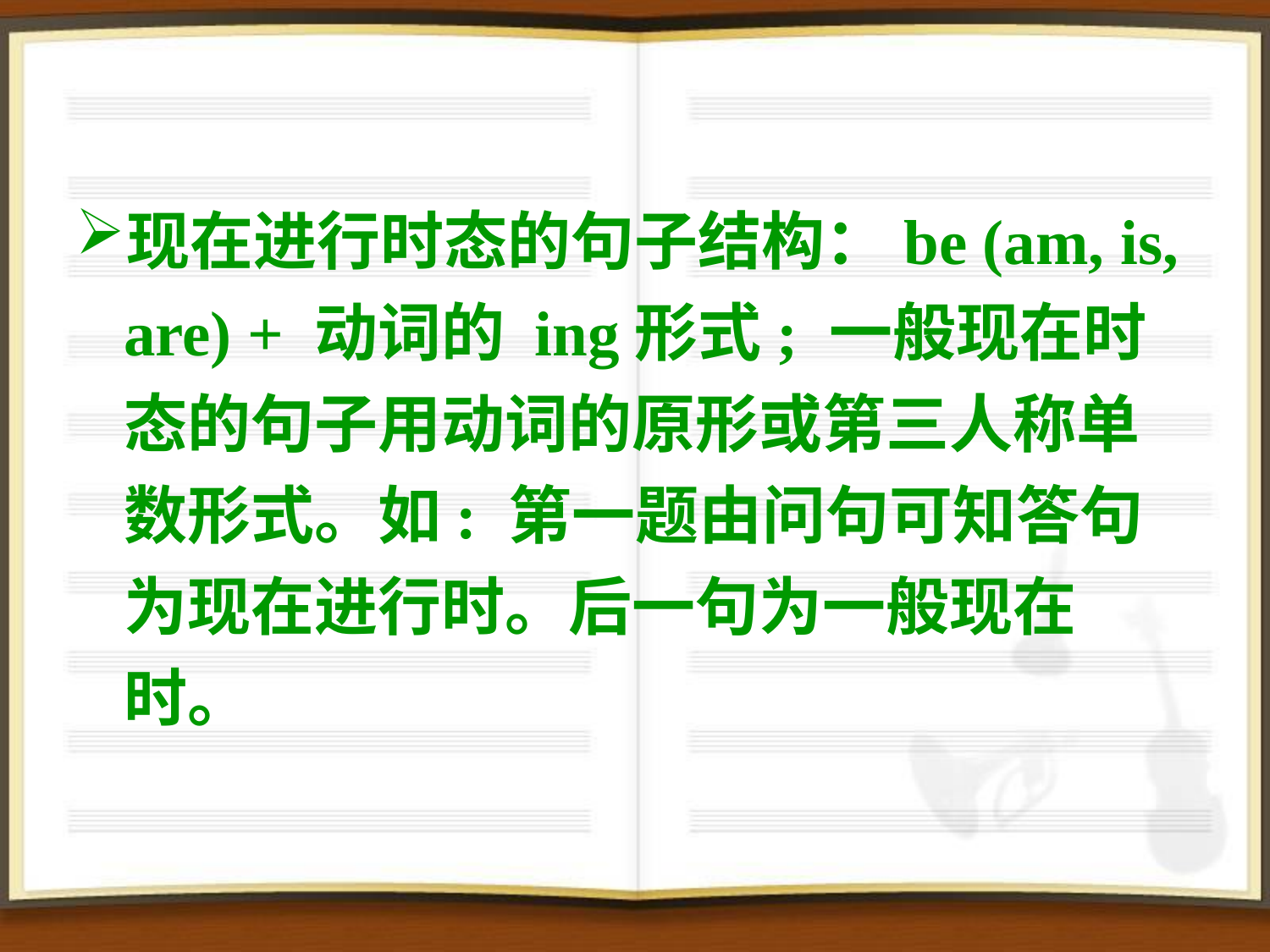

现在进行时态的句子结构：be (am, is, are) + 动词的 ing形式; 一般现在时态的句子用动词的原形或第三人称单数形式。如: 第一题由问句可知答句为现在进行时。后一句为一般现在时。